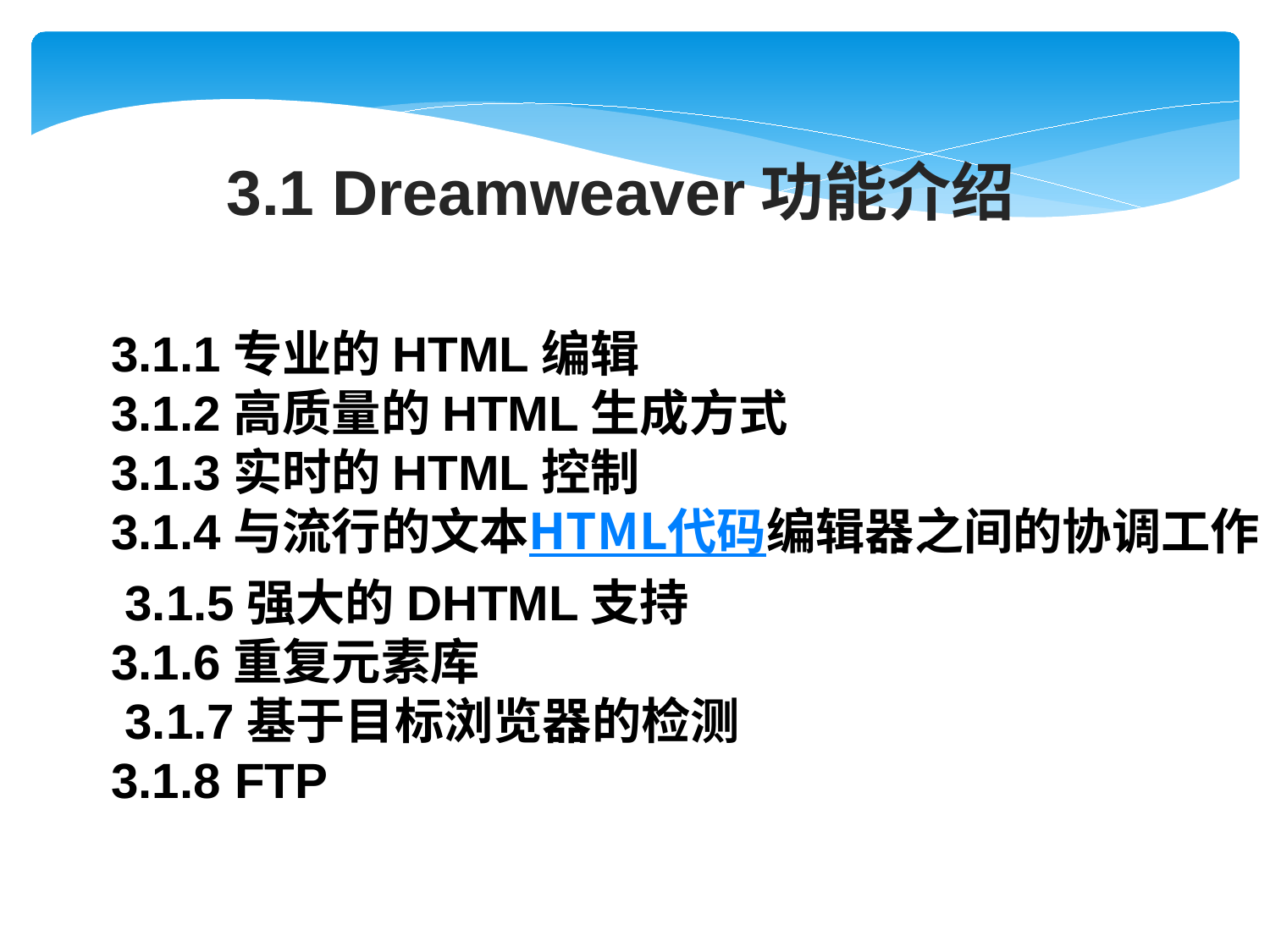

3.1 Dreamweaver功能介绍
3.1.1专业的HTML编辑
3.1.2高质量的HTML生成方式
3.1.3实时的HTML控制
3.1.4与流行的文本HTML代码编辑器之间的协调工作
 3.1.5强大的DHTML支持
3.1.6重复元素库
 3.1.7基于目标浏览器的检测
3.1.8 FTP